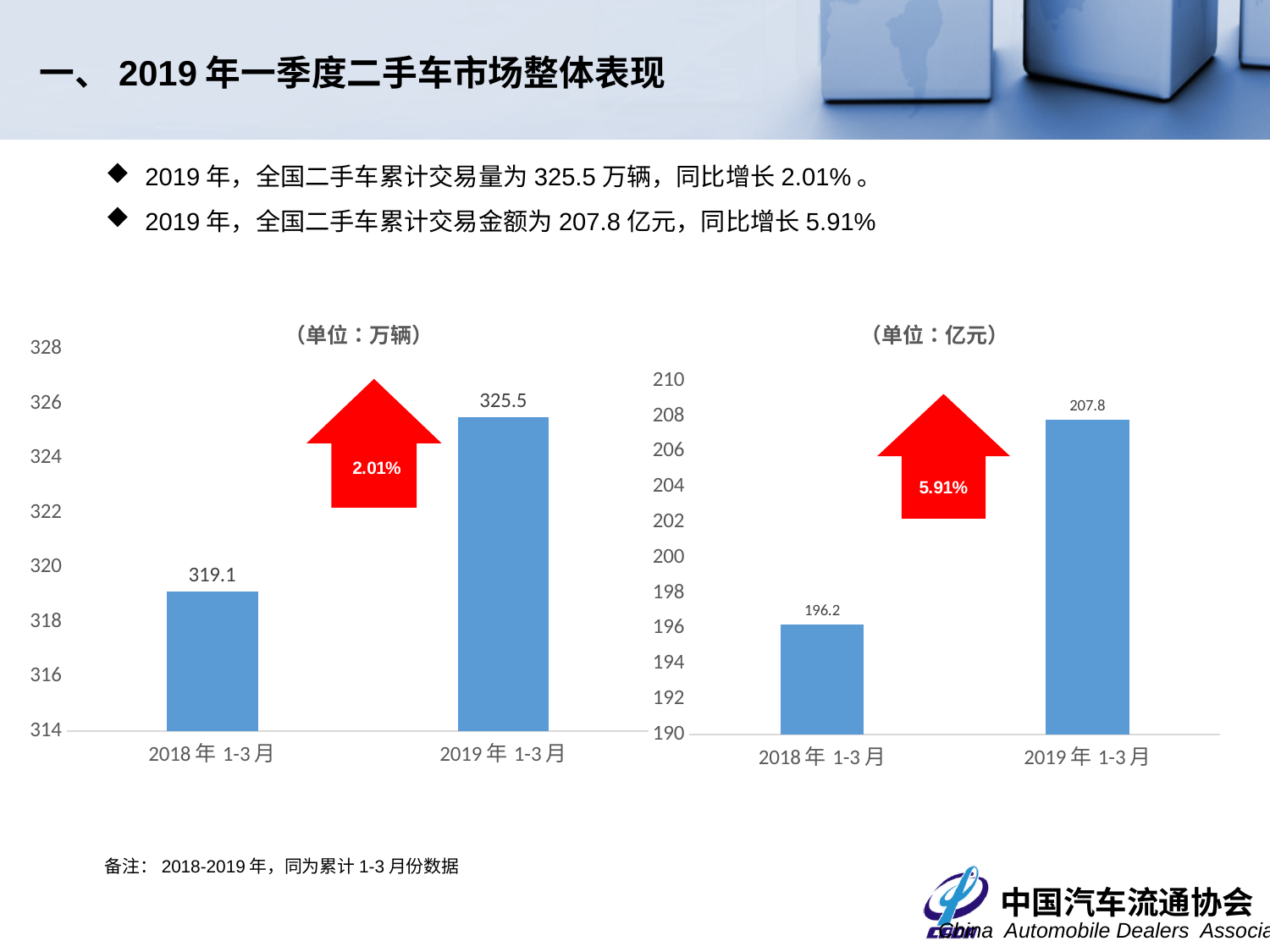

一、2019年一季度二手车市场整体表现
2019年，全国二手车累计交易量为325.5万辆，同比增长2.01%。
2019年，全国二手车累计交易金额为207.8亿元，同比增长5.91%

### Chart:

| Category | （单位：万辆） |
|---|---|
| 2018年1-3月 | 319.1 |
| 2019年1-3月 | 325.5 |

### Chart:

| Category | （单位：亿元） |
|---|---|
| 2018年1-3月 | 196.2 |
| 2019年1-3月 | 207.8 |
备注：2018-2019年，同为累计1-3月份数据